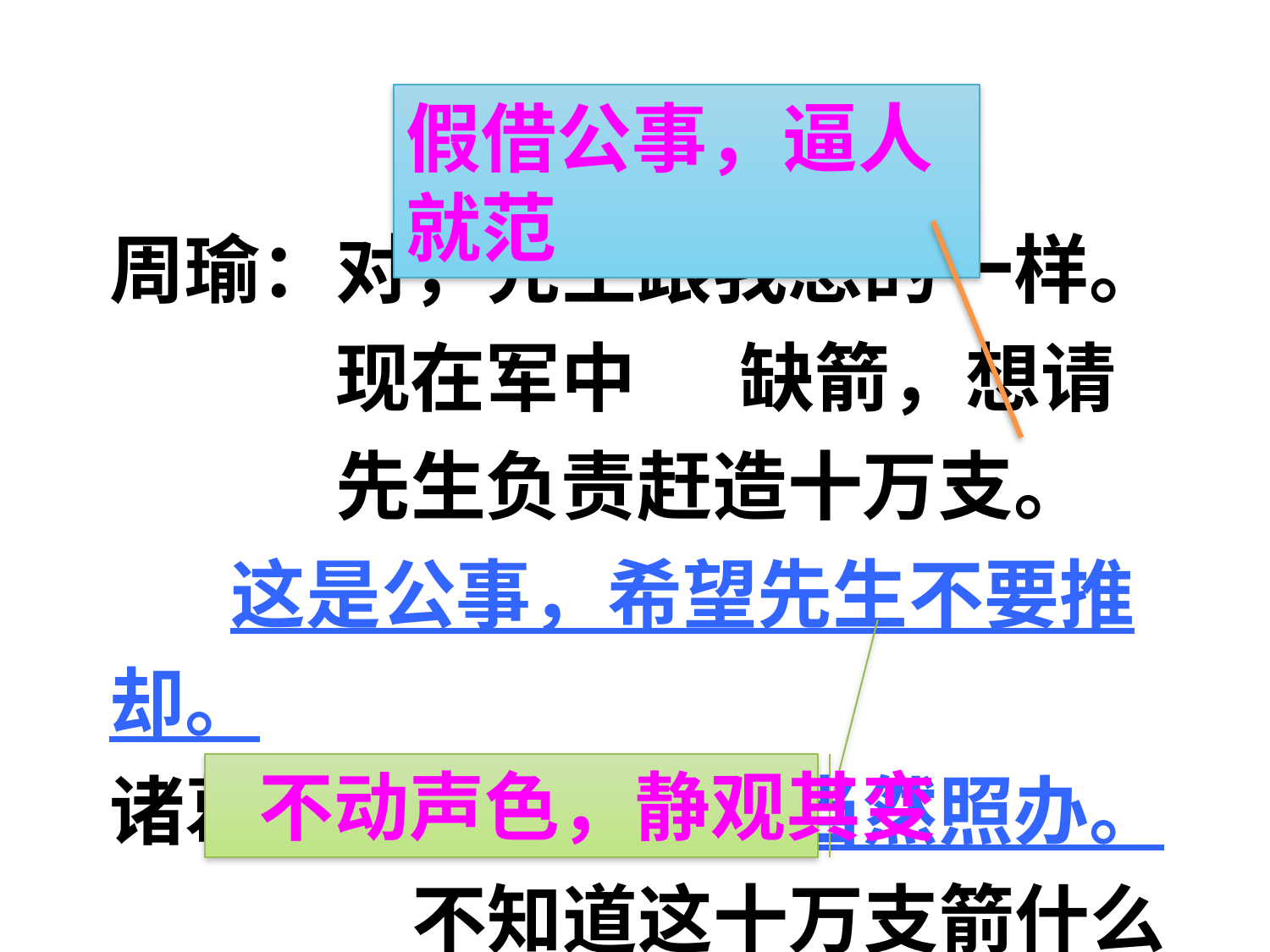

假借公事，逼人就范
周瑜：对，先生跟我想的一样。现在军中      缺箭，想请先生负责赶造十万支。
      这是公事，希望先生不要推却。
诸葛亮：都督委托，当然照办。不知道这十万支箭什么时候用？
不动声色，静观其变